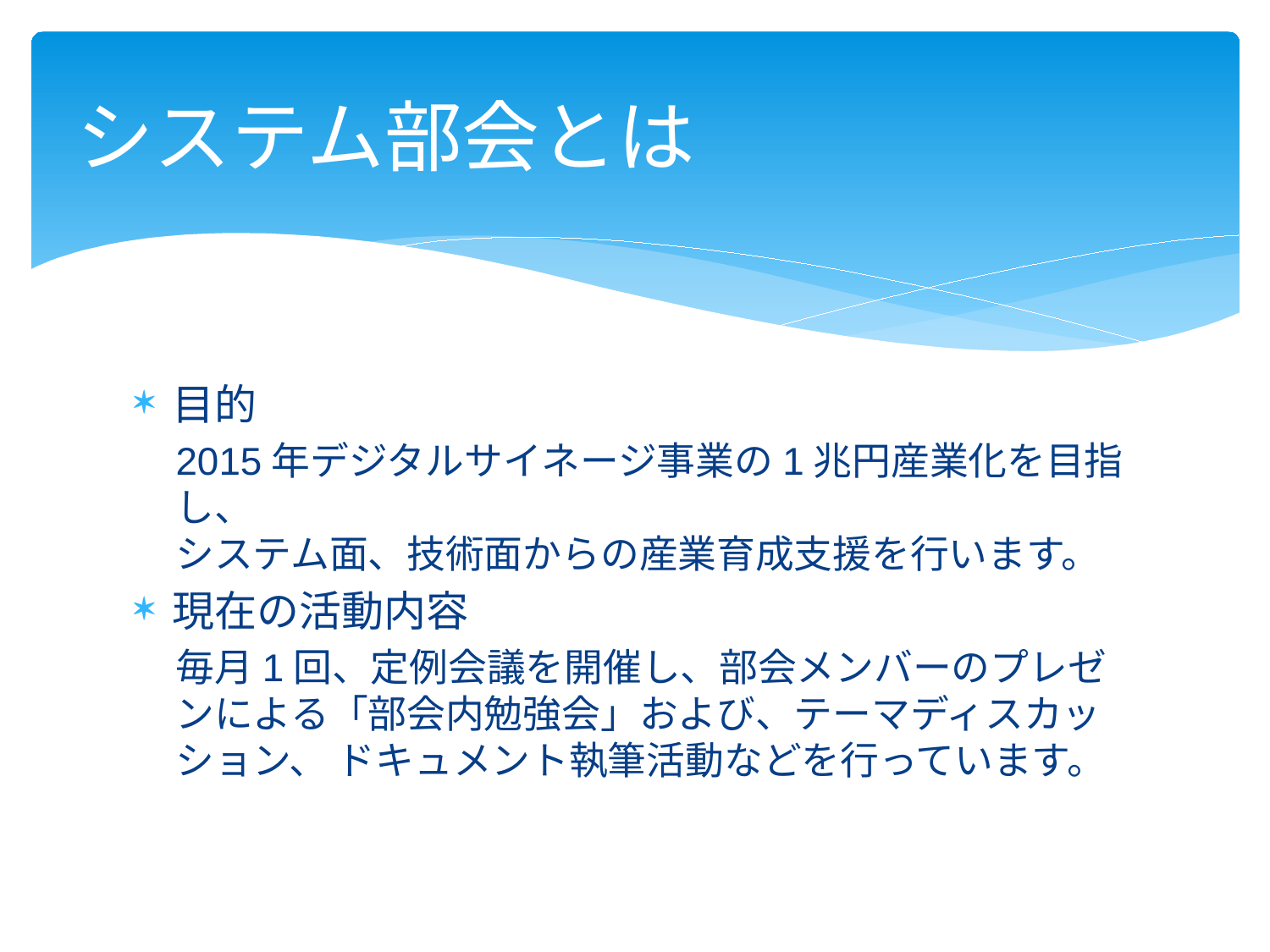

# システム部会とは
目的
2015年デジタルサイネージ事業の1兆円産業化を目指し、
システム面、技術面からの産業育成支援を行います。
現在の活動内容
毎月1回、定例会議を開催し、部会メンバーのプレゼンによる「部会内勉強会」および、テーマディスカッション、 ドキュメント執筆活動などを行っています。